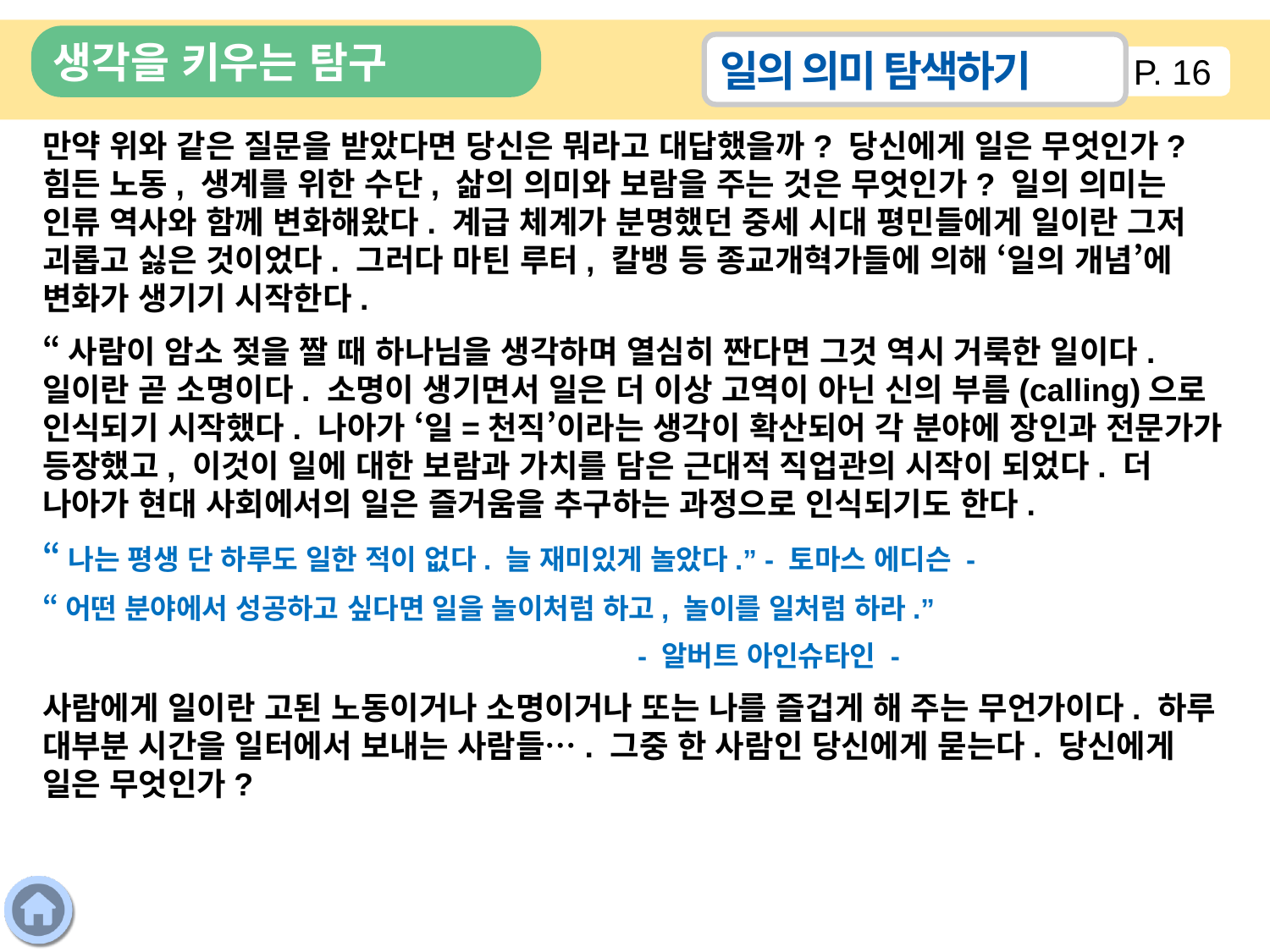

생각을 키우는 탐구
일의 의미 탐색하기
P. 16
만약 위와 같은 질문을 받았다면 당신은 뭐라고 대답했을까? 당신에게 일은 무엇인가? 힘든 노동, 생계를 위한 수단, 삶의 의미와 보람을 주는 것은 무엇인가? 일의 의미는 인류 역사와 함께 변화해왔다. 계급 체계가 분명했던 중세 시대 평민들에게 일이란 그저 괴롭고 싫은 것이었다. 그러다 마틴 루터, 칼뱅 등 종교개혁가들에 의해 ‘일의 개념’에 변화가 생기기 시작한다.
“사람이 암소 젖을 짤 때 하나님을 생각하며 열심히 짠다면 그것 역시 거룩한 일이다. 일이란 곧 소명이다. 소명이 생기면서 일은 더 이상 고역이 아닌 신의 부름(calling)으로 인식되기 시작했다. 나아가 ‘일=천직’이라는 생각이 확산되어 각 분야에 장인과 전문가가 등장했고, 이것이 일에 대한 보람과 가치를 담은 근대적 직업관의 시작이 되었다. 더 나아가 현대 사회에서의 일은 즐거움을 추구하는 과정으로 인식되기도 한다.
“나는 평생 단 하루도 일한 적이 없다. 늘 재미있게 놀았다.” - 토마스 에디슨 -
“어떤 분야에서 성공하고 싶다면 일을 놀이처럼 하고, 놀이를 일처럼 하라.”
                                                                            - 알버트 아인슈타인 -
사람에게 일이란 고된 노동이거나 소명이거나 또는 나를 즐겁게 해 주는 무언가이다. 하루 대부분 시간을 일터에서 보내는 사람들…. 그중 한 사람인 당신에게 묻는다. 당신에게 일은 무엇인가?